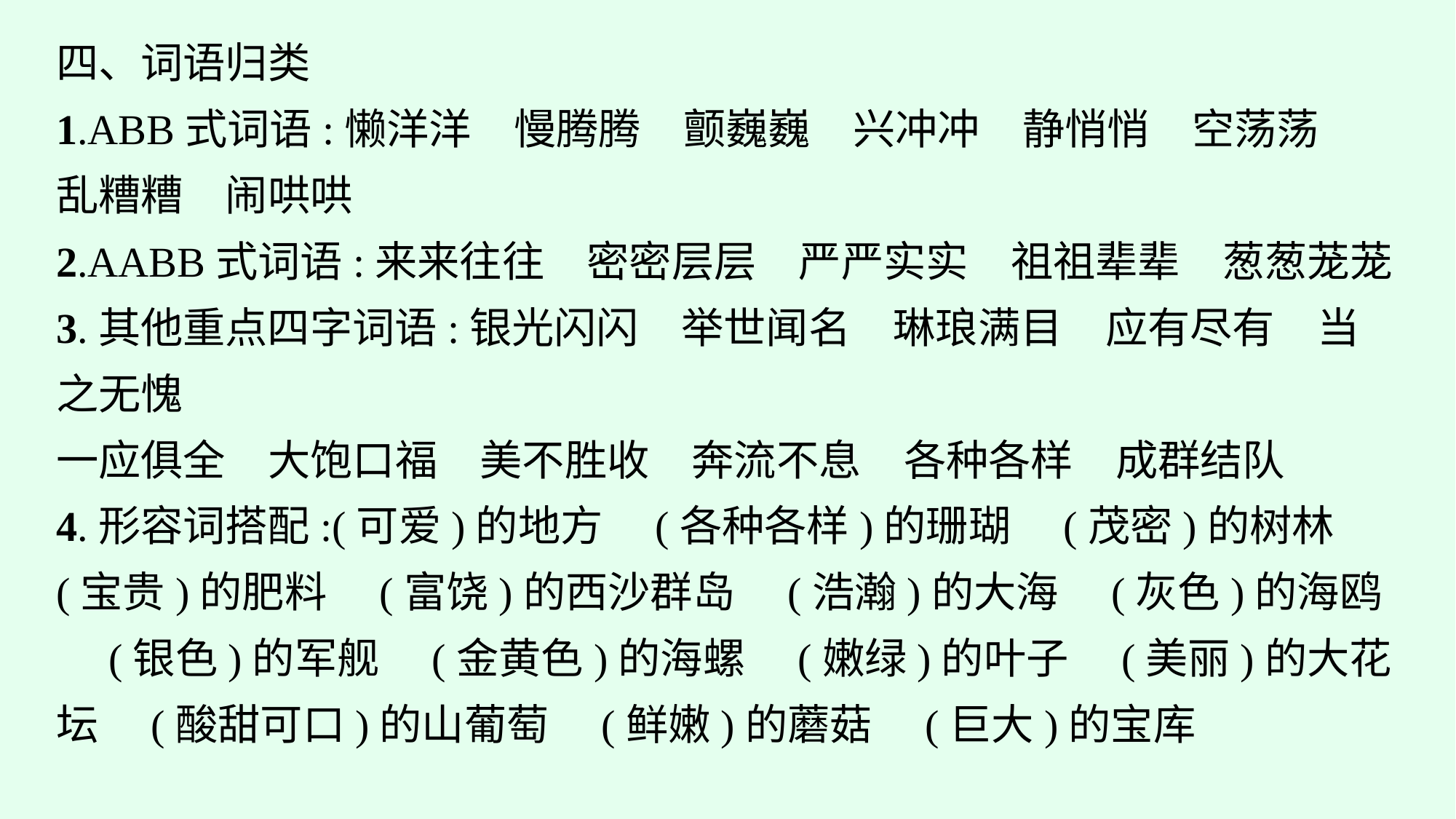

四、词语归类
1.ABB式词语:懒洋洋　慢腾腾　颤巍巍　兴冲冲　静悄悄　空荡荡
乱糟糟　闹哄哄
2.AABB式词语:来来往往　密密层层　严严实实　祖祖辈辈　葱葱茏茏
3.其他重点四字词语:银光闪闪　举世闻名　琳琅满目　应有尽有　当之无愧
一应俱全　大饱口福　美不胜收　奔流不息　各种各样　成群结队
4.形容词搭配:(可爱)的地方　(各种各样)的珊瑚　(茂密)的树林　(宝贵)的肥料　(富饶)的西沙群岛　(浩瀚)的大海　(灰色)的海鸥　(银色)的军舰　(金黄色)的海螺　(嫩绿)的叶子　(美丽)的大花坛　(酸甜可口)的山葡萄　(鲜嫩)的蘑菇　(巨大)的宝库